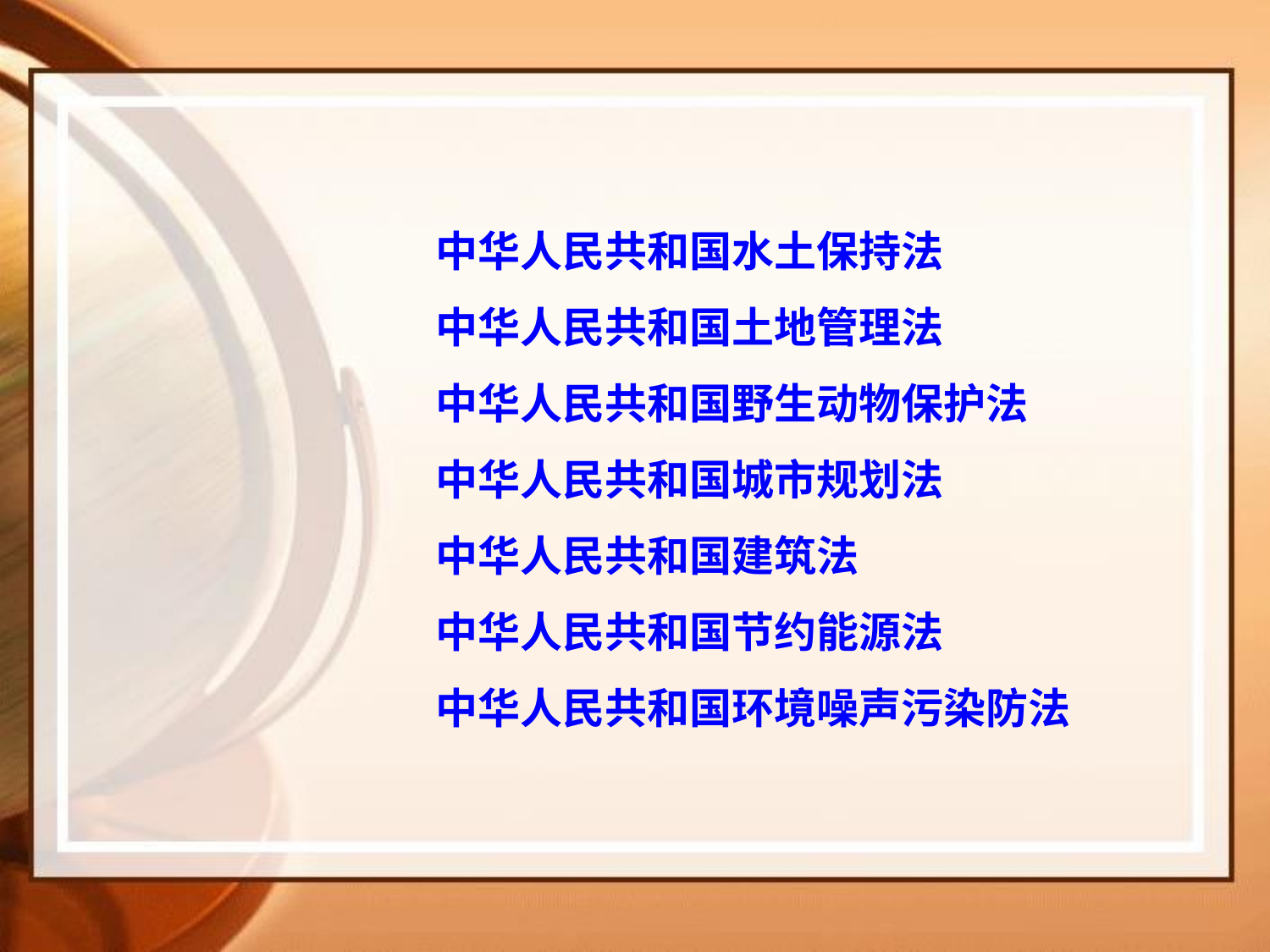

中华人民共和国水土保持法
中华人民共和国土地管理法
中华人民共和国野生动物保护法
中华人民共和国城市规划法
中华人民共和国建筑法
中华人民共和国节约能源法
中华人民共和国环境噪声污染防法